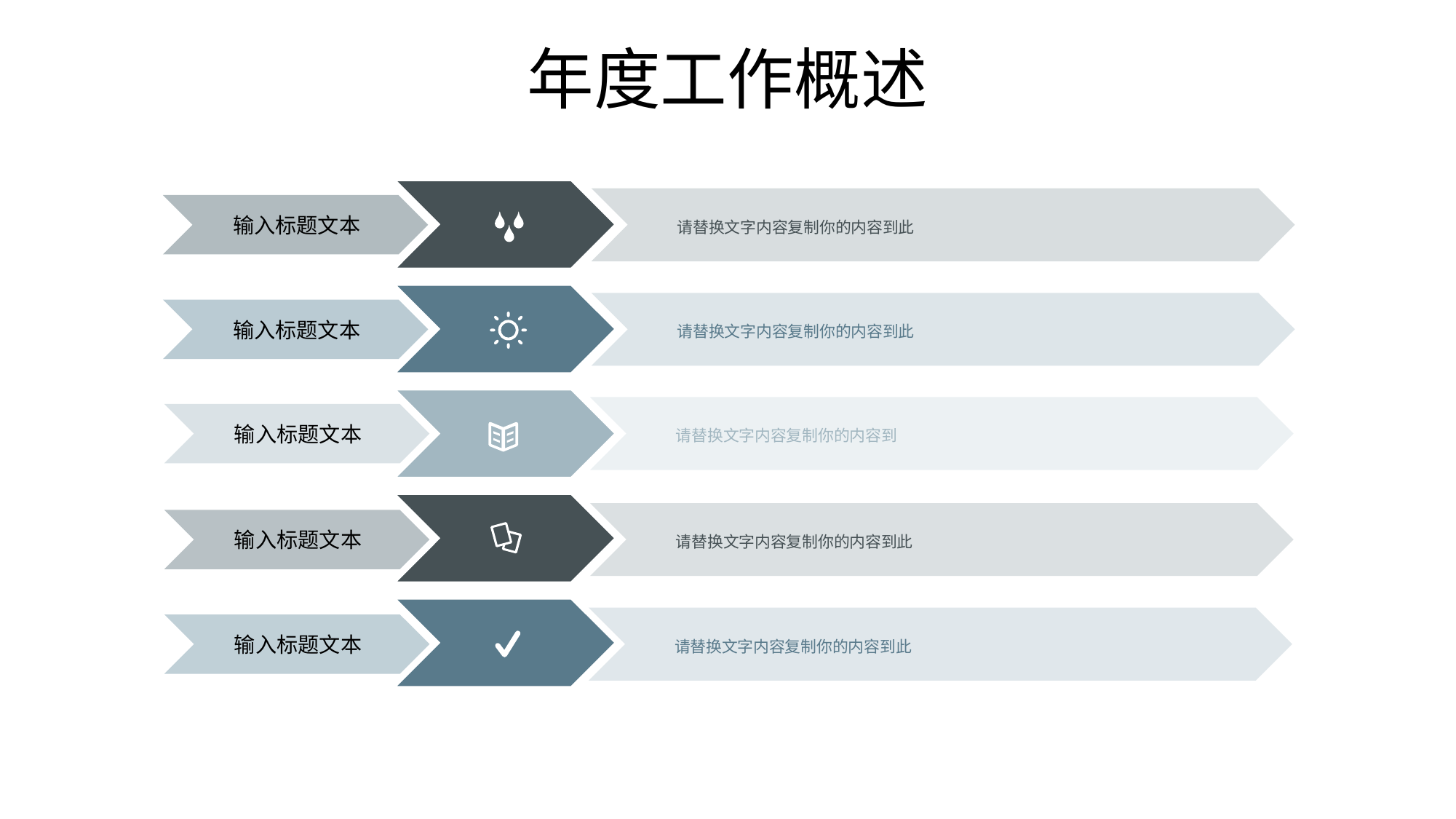

年度工作概述

请替换文字内容复制你的内容到此
输入标题文本

请替换文字内容复制你的内容到此
输入标题文本

请替换文字内容复制你的内容到
输入标题文本

请替换文字内容复制你的内容到此
输入标题文本

请替换文字内容复制你的内容到此
输入标题文本